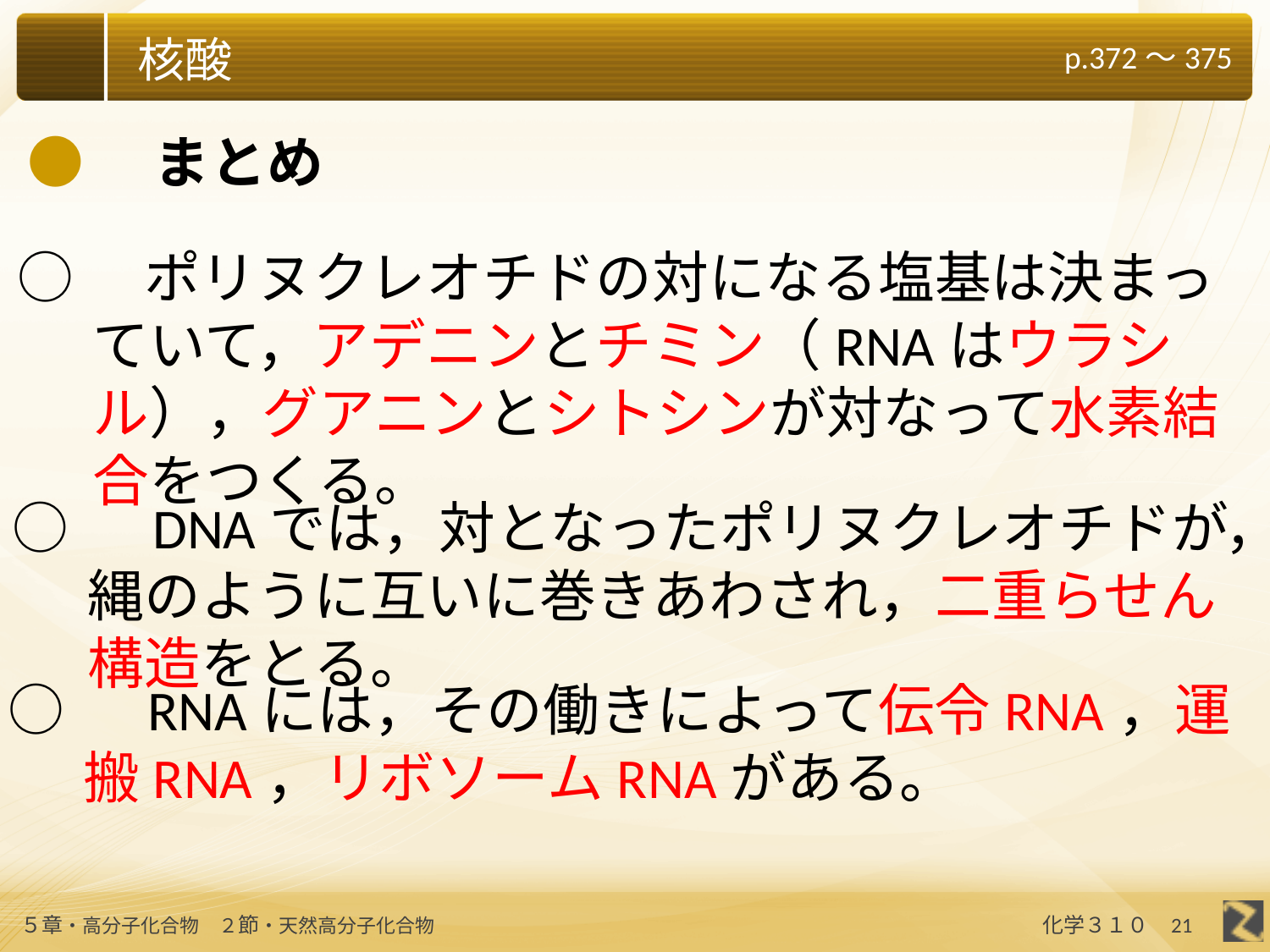

●　まとめ
○　ポリヌクレオチドの対になる塩基は決まっていて，アデニンとチミン（RNAはウラシル），グアニンとシトシンが対なって水素結合をつくる。
○　DNAでは，対となったポリヌクレオチドが，縄のように互いに巻きあわされ，二重らせん構造をとる。
○　RNAには，その働きによって伝令RNA，運搬RNA，リボソームRNAがある。
21